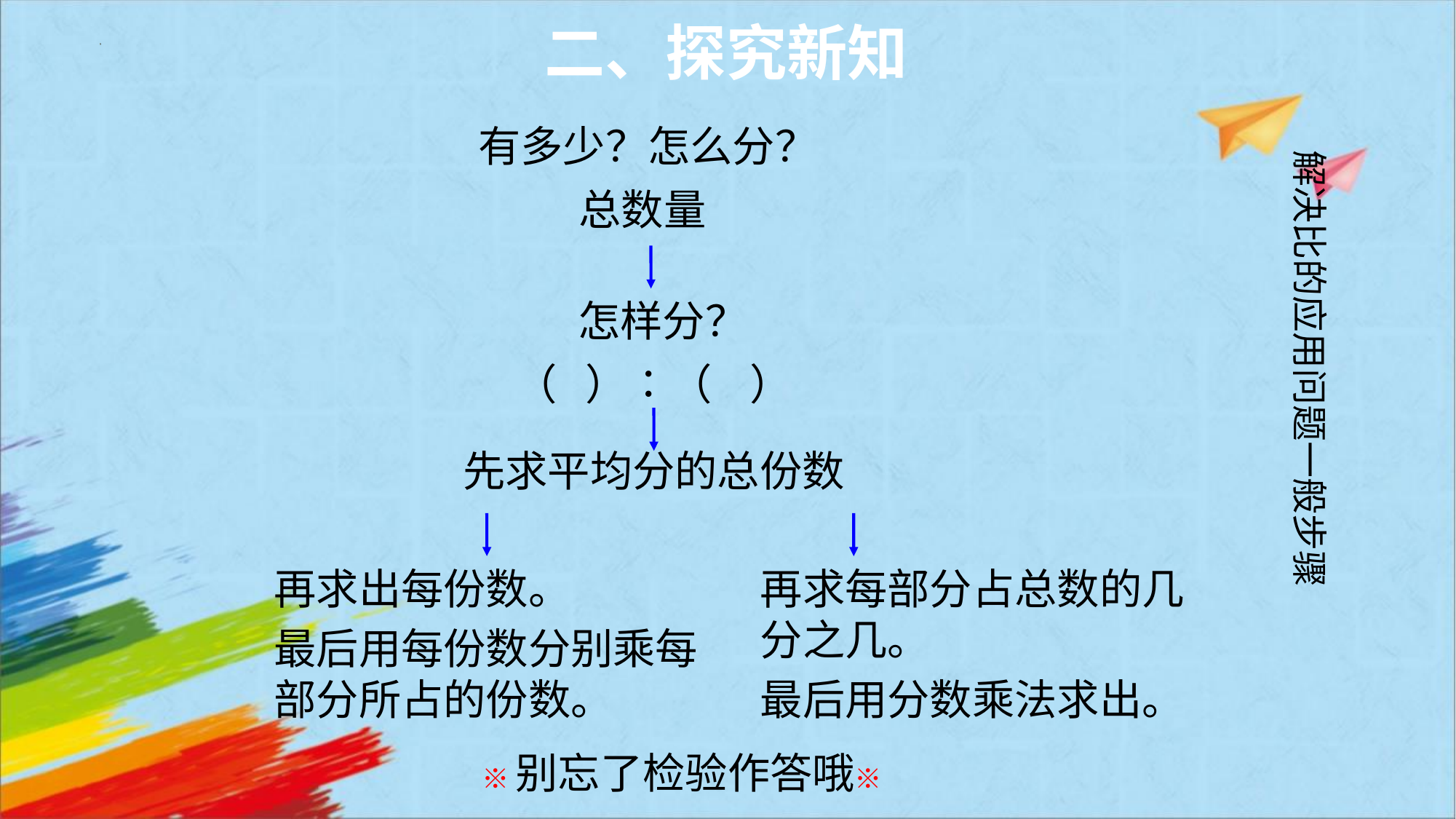

二、探究新知
有多少？怎么分？
解决比的应用问题一般步骤
总数量

怎样分？
（   ）∶（    ）

先求平均分的总份数

再求出每份数。
再求每部分占总数的几分之几。
最后用每份数分别乘每部分所占的份数。
最后用分数乘法求出。
    ※别忘了检验作答哦※